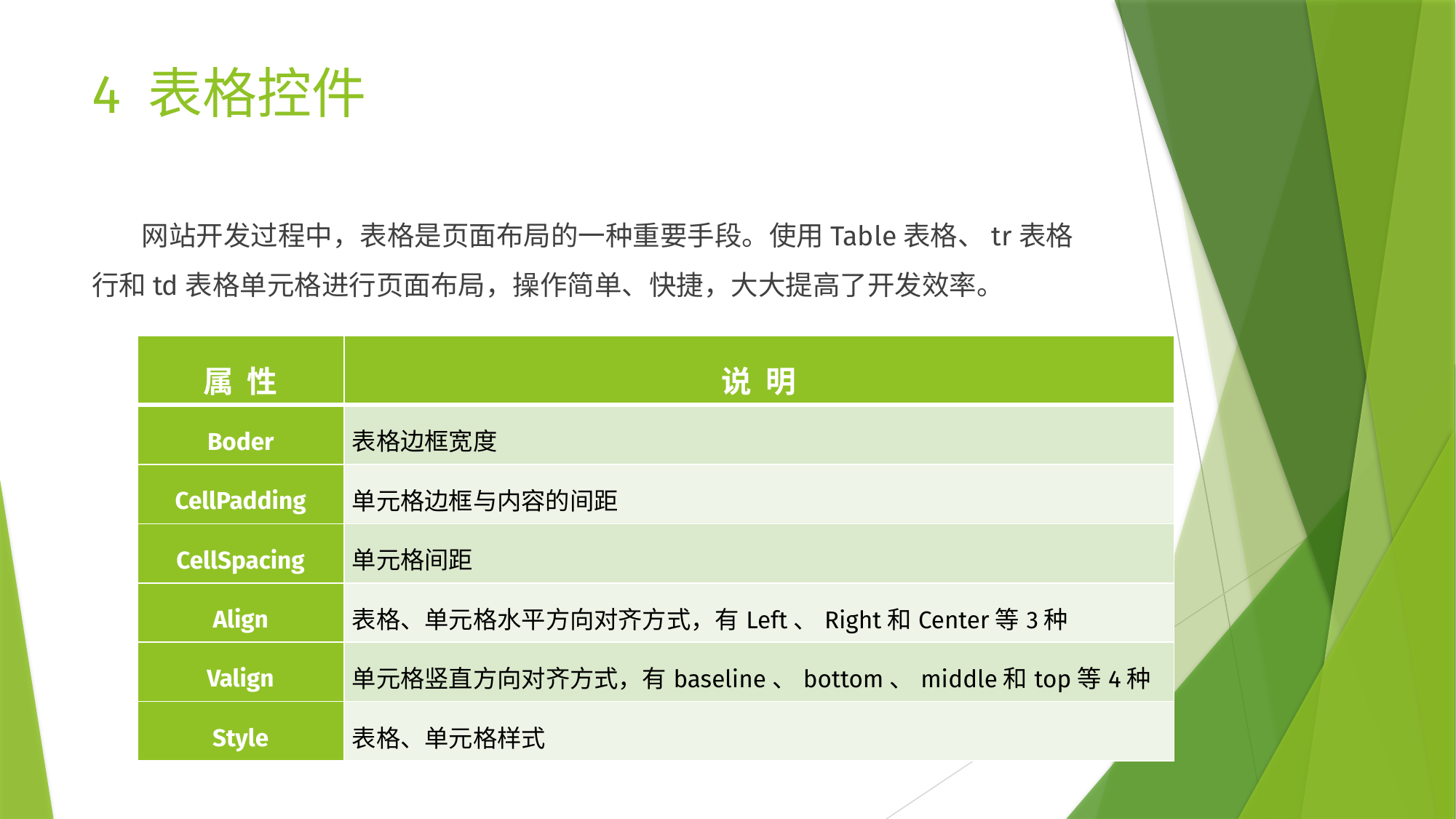

# 4 表格控件
       网站开发过程中，表格是页面布局的一种重要手段。使用Table表格、tr表格行和td表格单元格进行页面布局，操作简单、快捷，大大提高了开发效率。
| 属 性 | 说 明 |
| --- | --- |
| Boder | 表格边框宽度 |
| CellPadding | 单元格边框与内容的间距 |
| CellSpacing | 单元格间距 |
| Align | 表格、单元格水平方向对齐方式，有Left、Right和Center等3种 |
| Valign | 单元格竖直方向对齐方式，有baseline、bottom、middle和top等4种 |
| Style | 表格、单元格样式 |